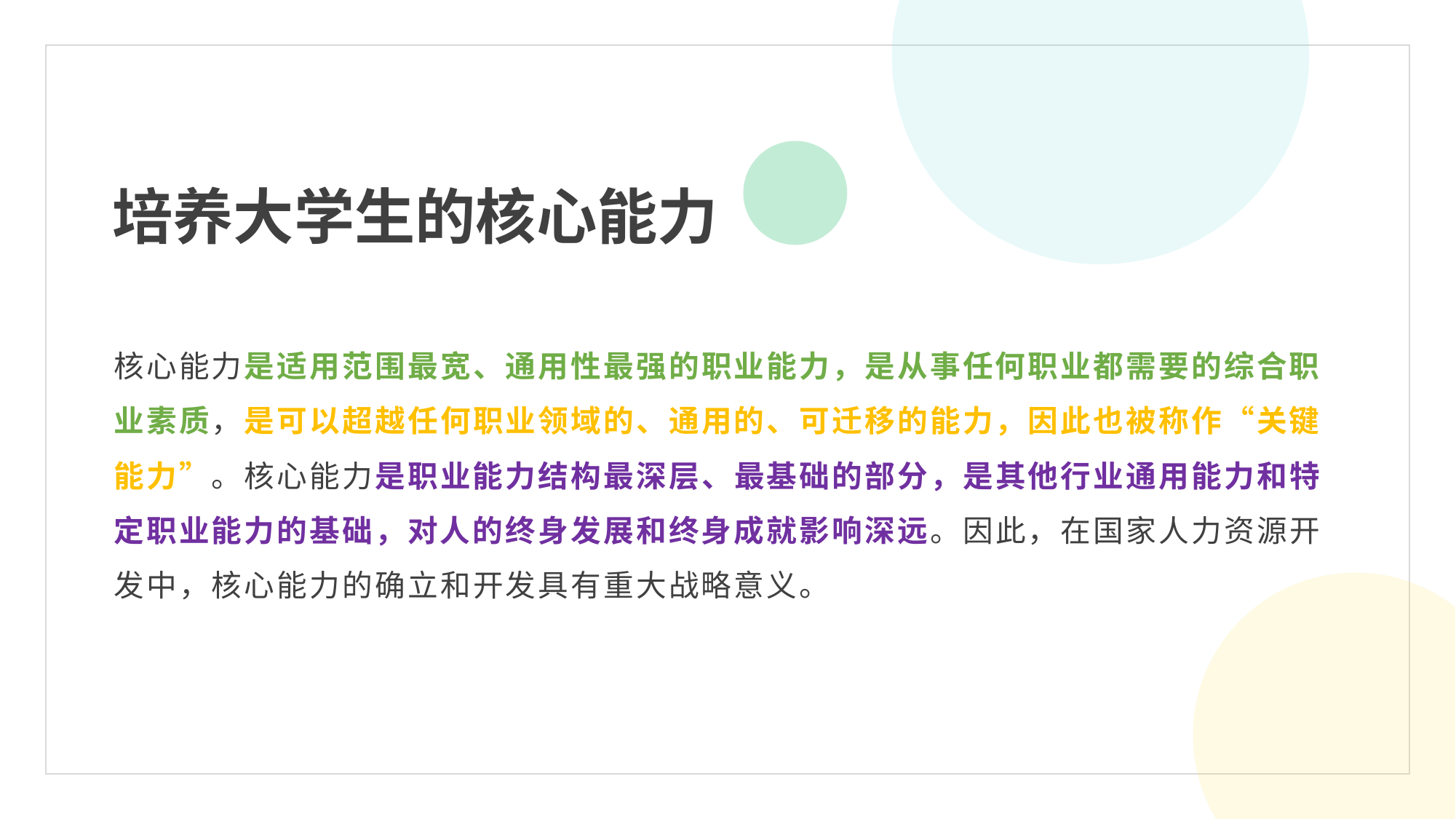

培养大学生的核心能力
核心能力是适用范围最宽、通用性最强的职业能力，是从事任何职业都需要的综合职业素质，是可以超越任何职业领域的、通用的、可迁移的能力，因此也被称作“关键能力”。核心能力是职业能力结构最深层、最基础的部分，是其他行业通用能力和特定职业能力的基础，对人的终身发展和终身成就影响深远。因此，在国家人力资源开发中，核心能力的确立和开发具有重大战略意义。